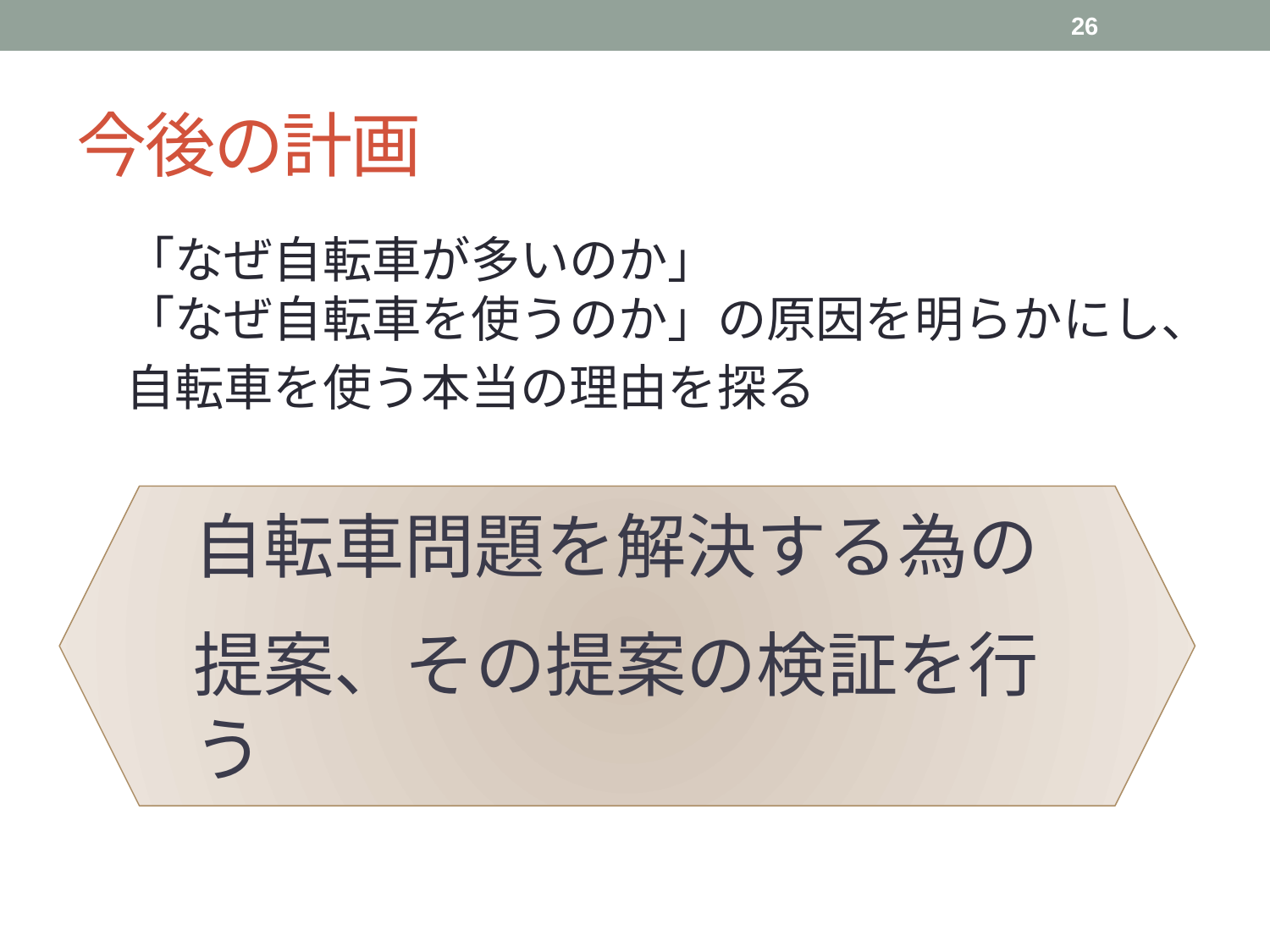

26
今後の計画
　「なぜ自転車が多いのか」
　「なぜ自転車を使うのか」の原因を明らかにし、
　自転車を使う本当の理由を探る

自転車問題を解決する為の

提案、その提案の検証を行う